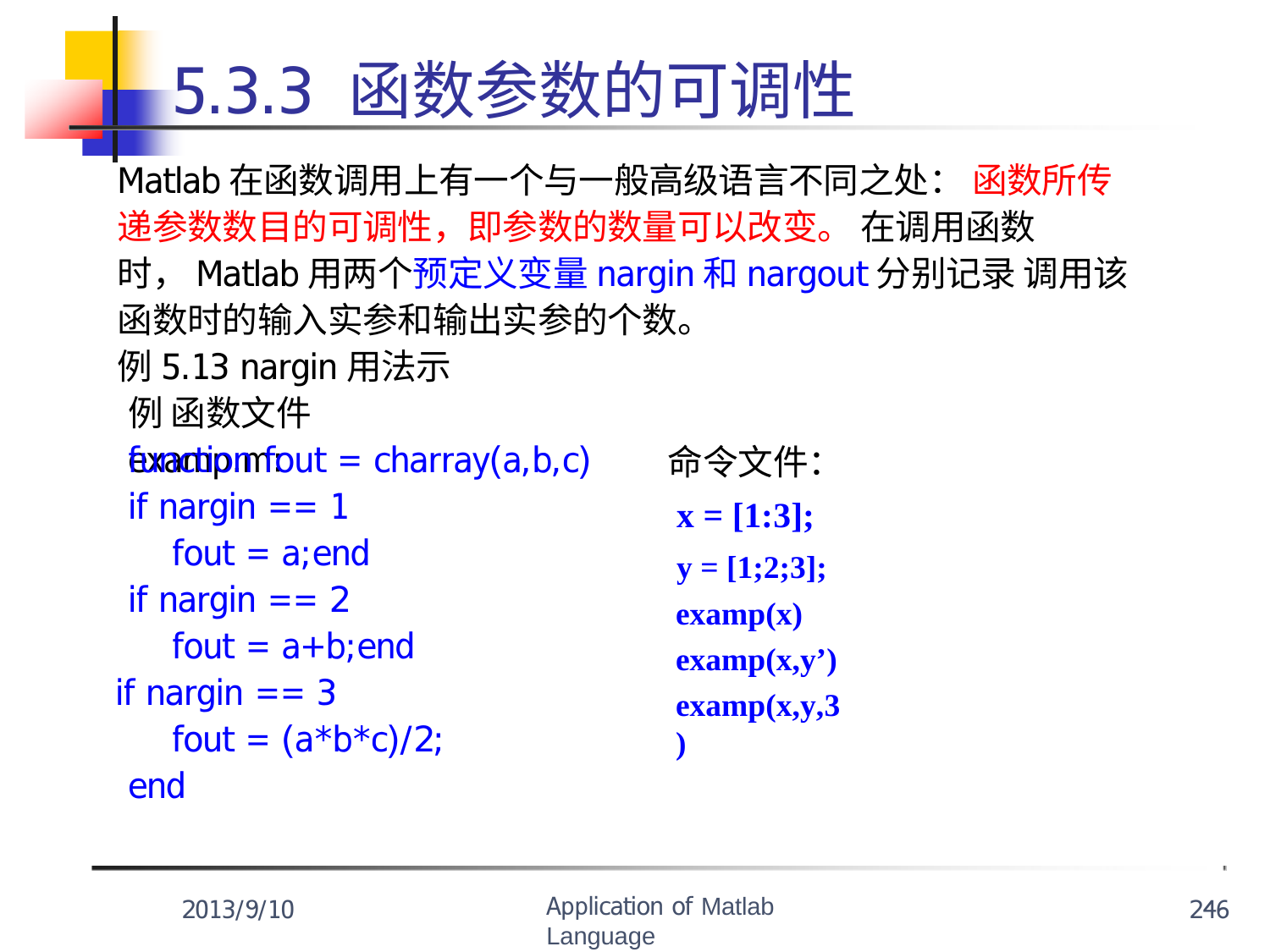

# 5.3.3 函数参数的可调性
Matlab在函数调用上有一个与一般高级语言不同之处： 函数所传递参数数目的可调性，即参数的数量可以改变。 在调用函数时，Matlab用两个预定义变量nargin和nargout分别记录 调用该函数时的输入实参和输出实参的个数。
例5.13 nargin用法示例 函数文件examp.m:
function fout = charray(a,b,c)
if nargin == 1 fout = a;end
if nargin == 2 fout = a+b;end
if nargin == 3
fout = (a*b*c)/2; end
命令文件：

x = [1:3];

y = [1;2;3];
examp(x)
examp(x,y’)
examp(x,y,3)
Application of Matlab Language
2013/9/10
246